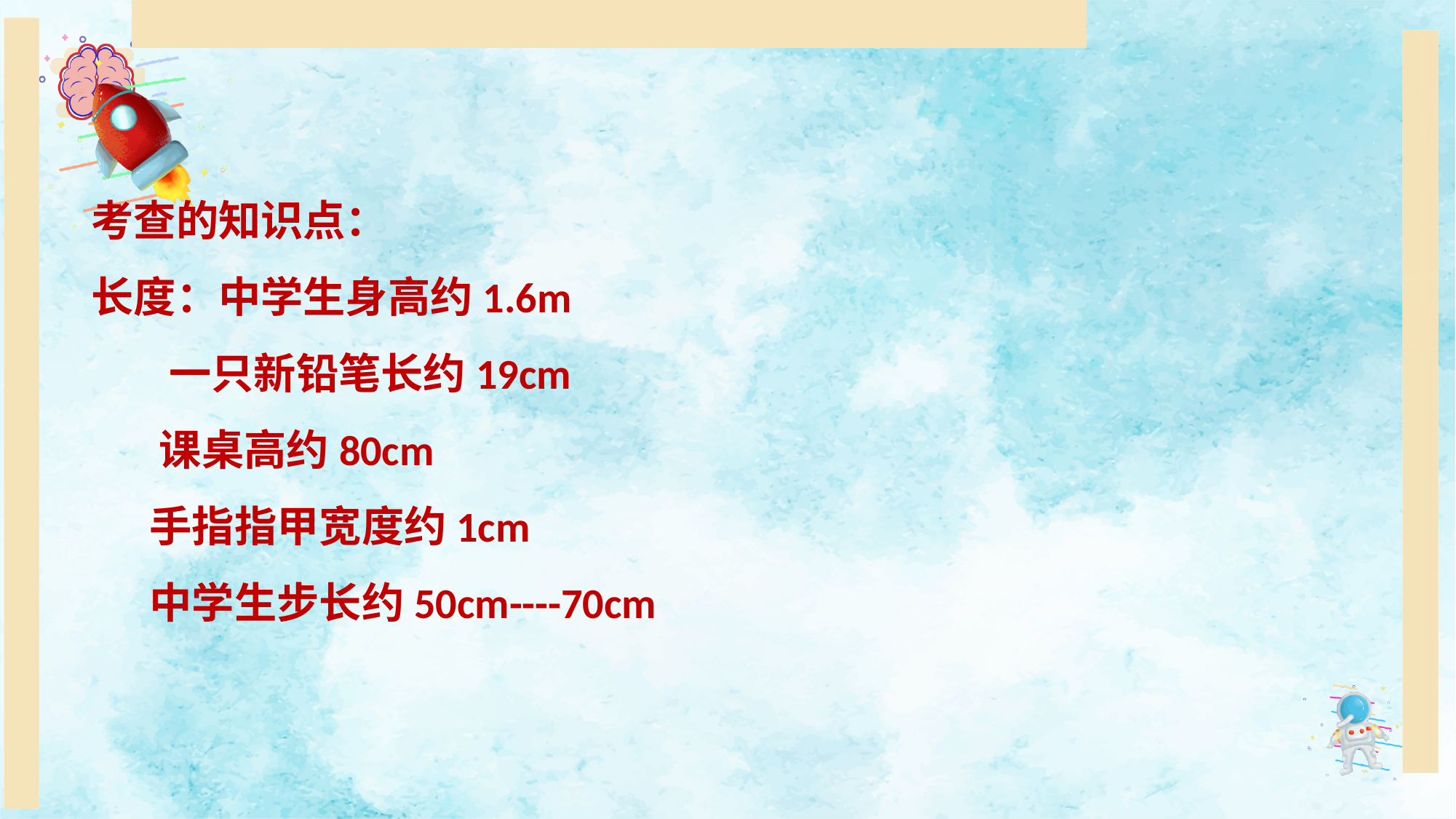

考查的知识点：
长度：中学生身高约1.6m
       一只新铅笔长约19cm
      课桌高约80cm
     手指指甲宽度约1cm
     中学生步长约50cm----70cm